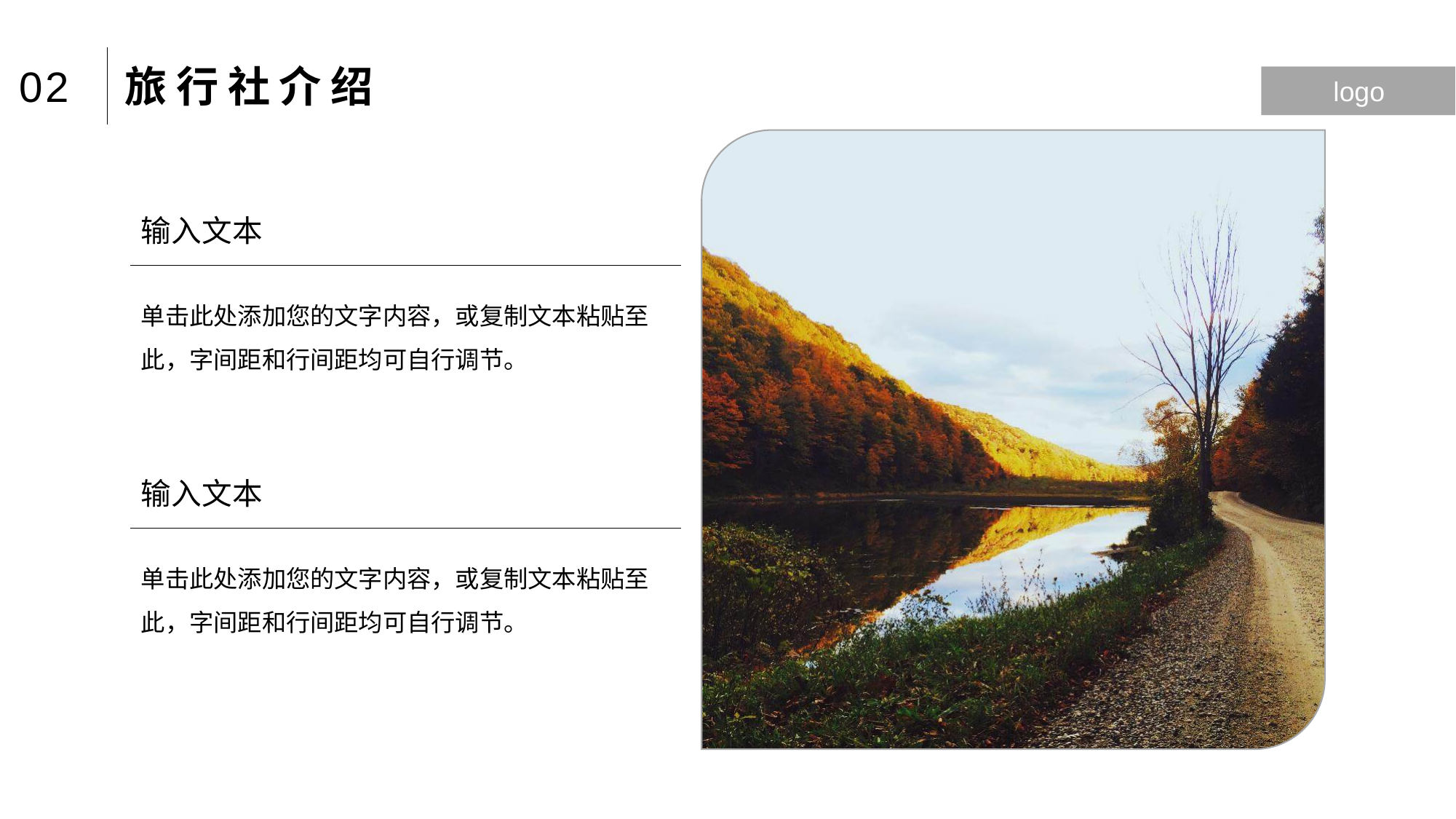

02
旅行社介绍
logo

输入文本
单击此处添加您的文字内容，或复制文本粘贴至此，字间距和行间距均可自行调节。
输入文本
单击此处添加您的文字内容，或复制文本粘贴至此，字间距和行间距均可自行调节。